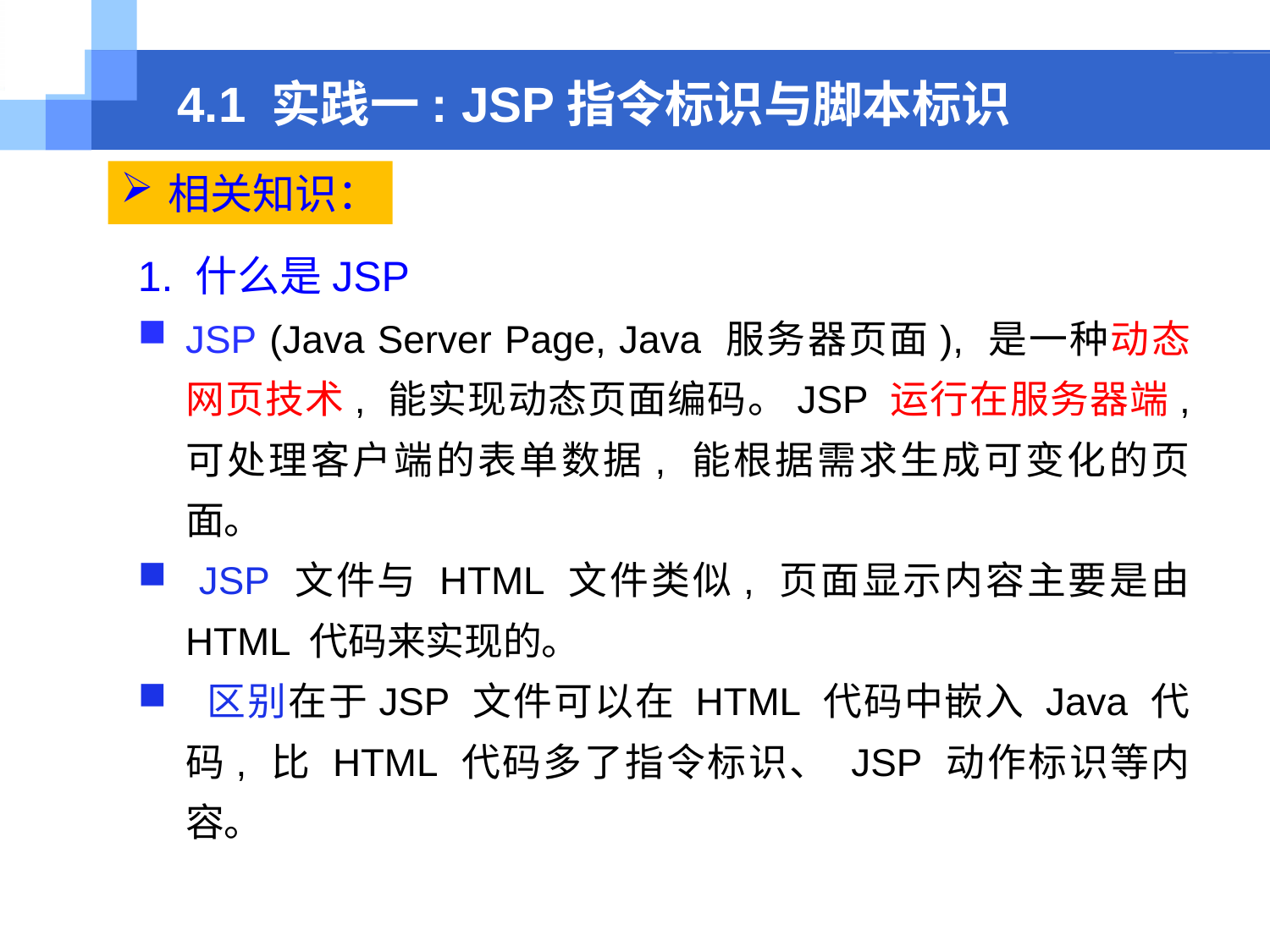

4.1 实践一: JSP指令标识与脚本标识
相关知识：
1. 什么是JSP
JSP (Java Server Page, Java 服务器页面), 是一种动态网页技术, 能实现动态页面编码。JSP 运行在服务器端, 可处理客户端的表单数据, 能根据需求生成可变化的页面。
 JSP 文件与 HTML 文件类似, 页面显示内容主要是由 HTML 代码来实现的。
 区别在于JSP 文件可以在 HTML 代码中嵌入 Java 代码, 比 HTML 代码多了指令标识、 JSP 动作标识等内容。